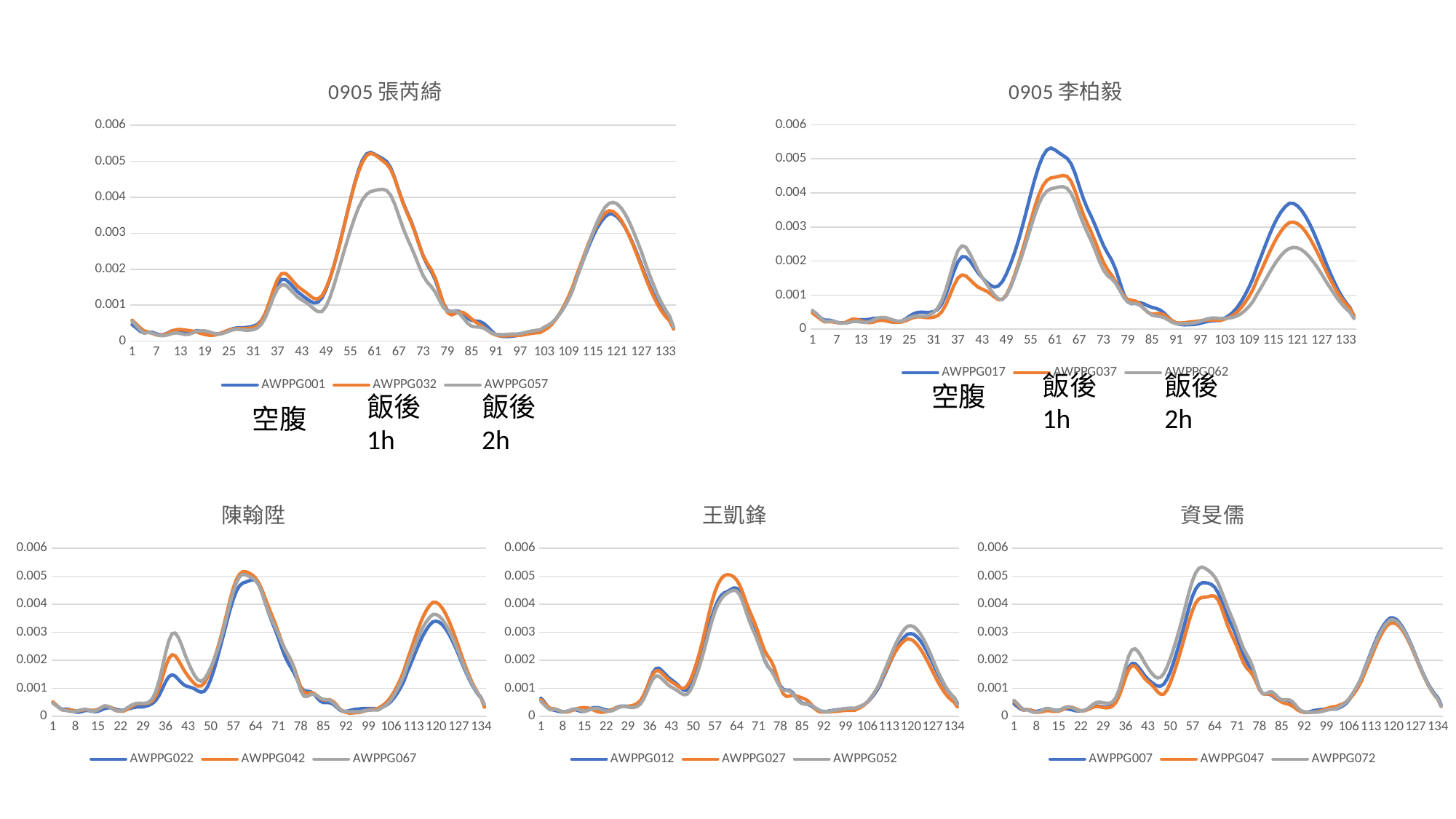

### Chart: 0905李柏毅

| Category | AWPPG017 | AWPPG037 | AWPPG062 |
|---|---|---|---|

### Chart: 0905張芮綺

| Category | AWPPG001 | AWPPG032 | AWPPG057 |
|---|---|---|---|
飯後1h
飯後
2h
空腹
飯後1h
飯後
2h
空腹

### Chart: 陳翰陞

| Category | AWPPG022 | AWPPG042 | AWPPG067 |
|---|---|---|---|

### Chart: 王凱鋒

| Category | AWPPG012 | AWPPG027 | AWPPG052 |
|---|---|---|---|

### Chart: 資旻儒

| Category | AWPPG007 | AWPPG047 | AWPPG072 |
|---|---|---|---|